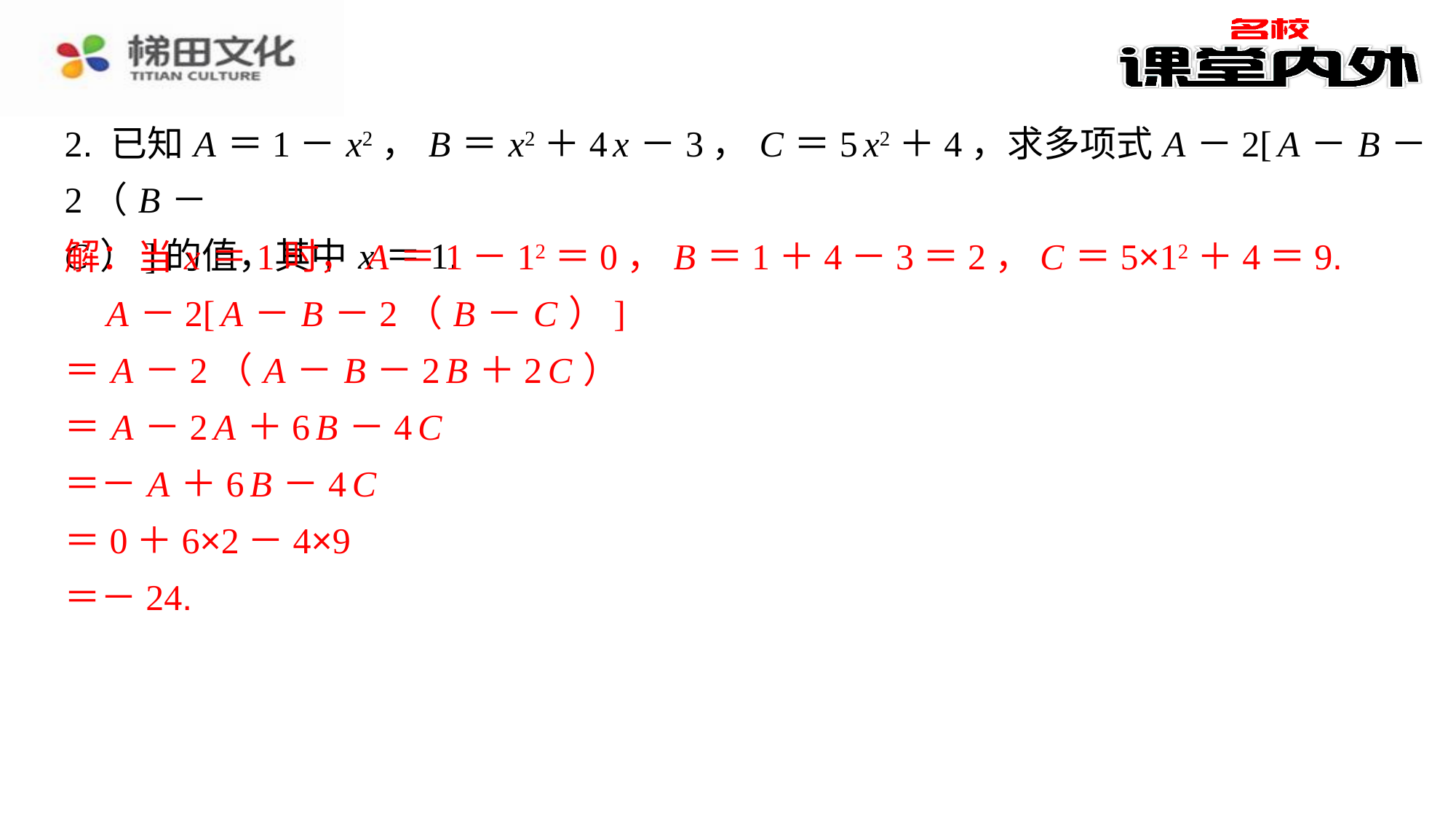

2. 已知 A ＝1－ x2， B ＝ x2＋4 x －3， C ＝5 x2＋4，求多项式 A －2[ A － B －2（ B －
C ）]的值，其中 x ＝1.
解：当 x ＝1时， A ＝1－12＝0， B ＝1＋4－3＝2，
 C ＝5×12＋4＝9.
　 A －2[ A － B －2（ B － C ）]
＝ A －2（ A － B －2 B ＋2 C ）
＝ A －2 A ＋6 B －4 C
＝－ A ＋6 B －4 C
＝0＋6×2－4×9
＝－24.
解：当 x ＝1时， A ＝1－12＝0， B ＝1＋4－3＝2，C ＝5×12＋4＝9.
A －2[ A － B －2（ B － C ）]
＝ A －2（ A － B －2 B ＋2 C ）
＝ A －2 A ＋6 B －4 C
＝－ A ＋6 B －4 C
＝0＋6×2－4×9
＝－24.